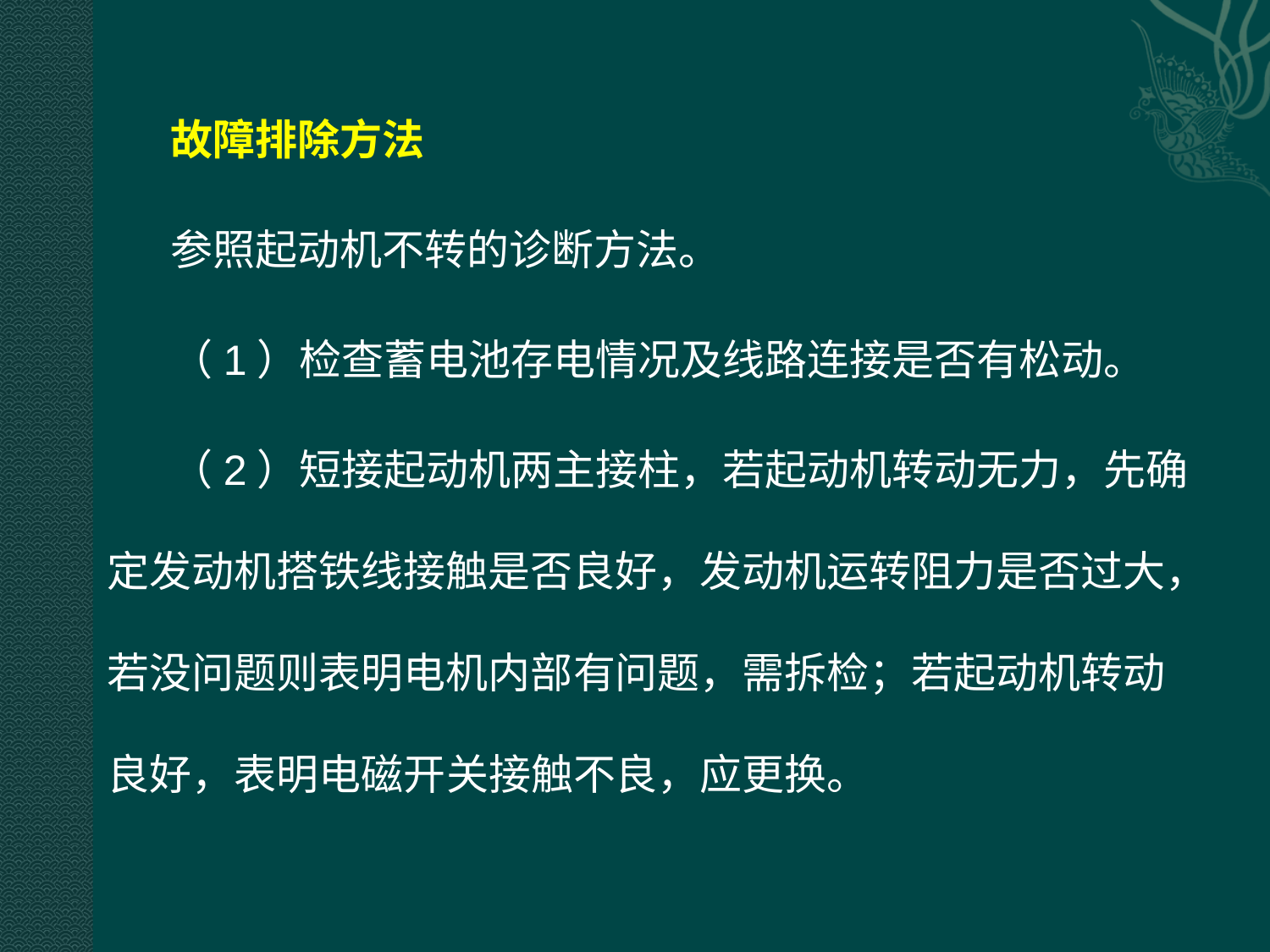

故障排除方法
参照起动机不转的诊断方法。
（1）检查蓄电池存电情况及线路连接是否有松动。
（2）短接起动机两主接柱，若起动机转动无力，先确定发动机搭铁线接触是否良好，发动机运转阻力是否过大，若没问题则表明电机内部有问题，需拆检；若起动机转动良好，表明电磁开关接触不良，应更换。